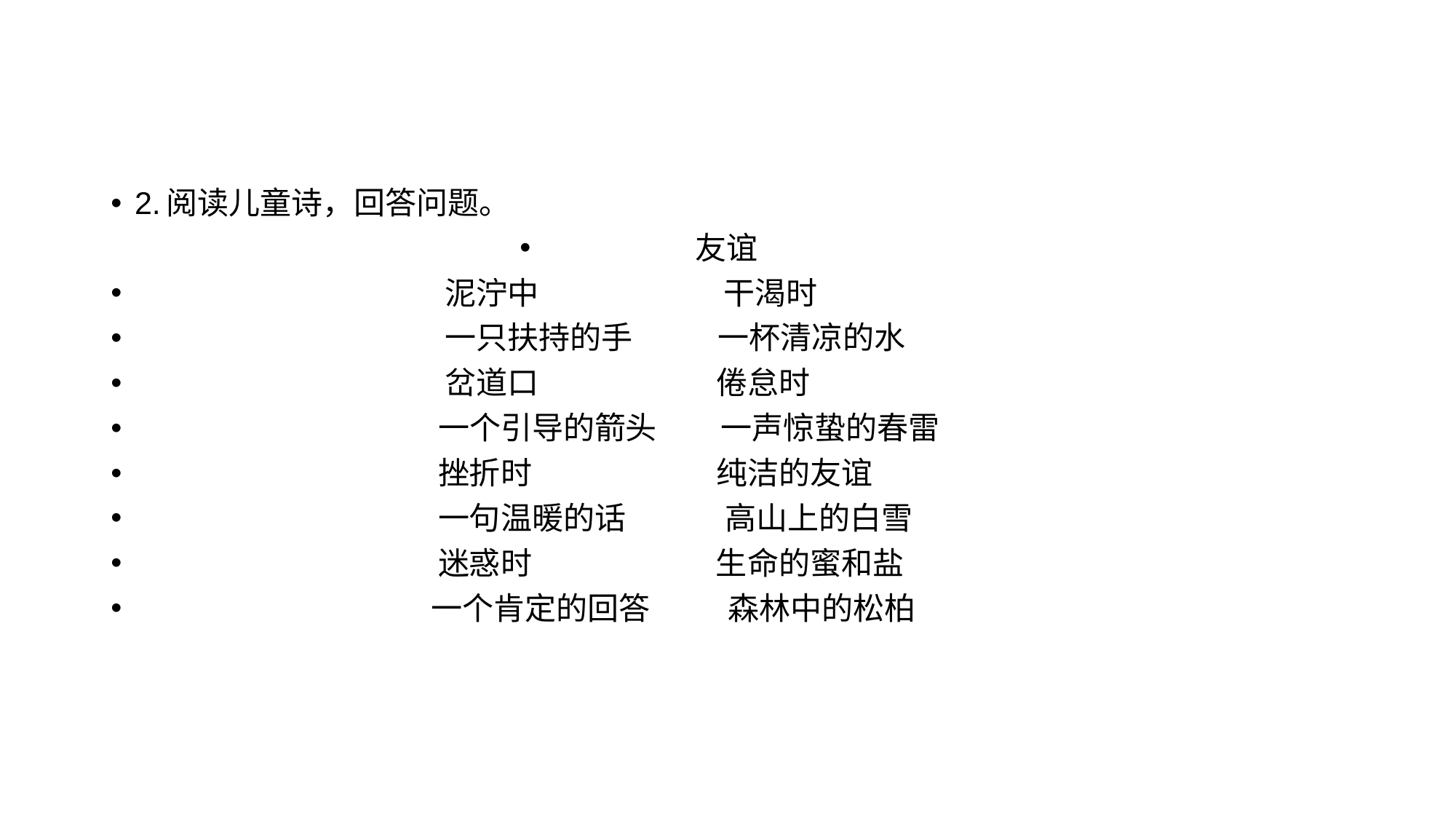

2.阅读儿童诗，回答问题。
友谊
                                           泥泞中                          干渴时
                                           一只扶持的手            一杯清凉的水
                                           岔道口                         倦怠时
                                          一个引导的箭头         一声惊蛰的春雷
                                          挫折时                          纯洁的友谊
                                          一句温暖的话              高山上的白雪
                                          迷惑时                          生命的蜜和盐
                                         一个肯定的回答           森林中的松柏